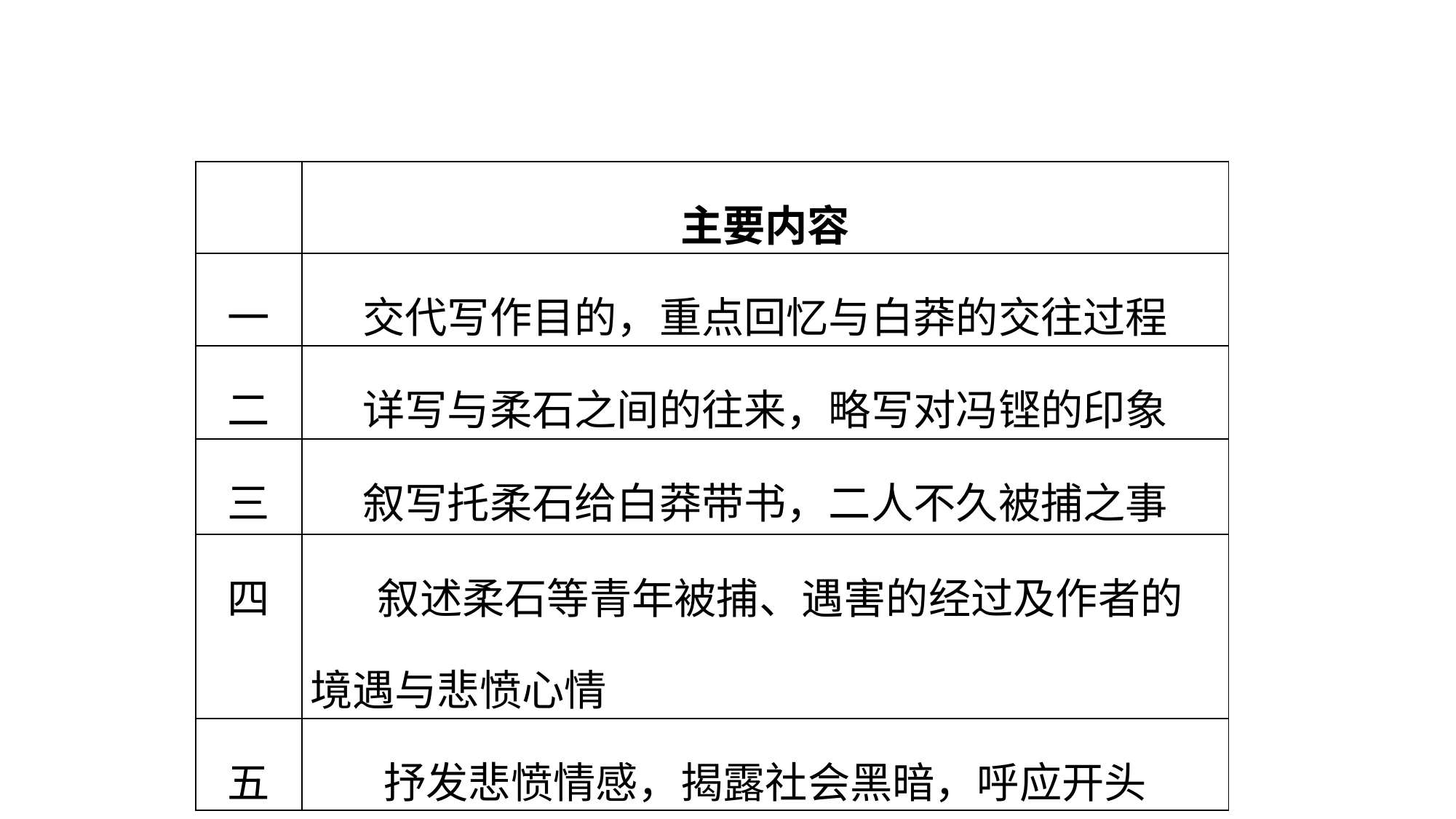

|  | 主要内容 |
| --- | --- |
| 一 | 交代写作目的，重点回忆与白莽的交往过程 |
| 二 | 详写与柔石之间的往来，略写对冯铿的印象 |
| 三 | 叙写托柔石给白莽带书，二人不久被捕之事 |
| 四 | 叙述柔石等青年被捕、遇害的经过及作者的境遇与悲愤心情 |
| 五 | 抒发悲愤情感，揭露社会黑暗，呼应开头 |